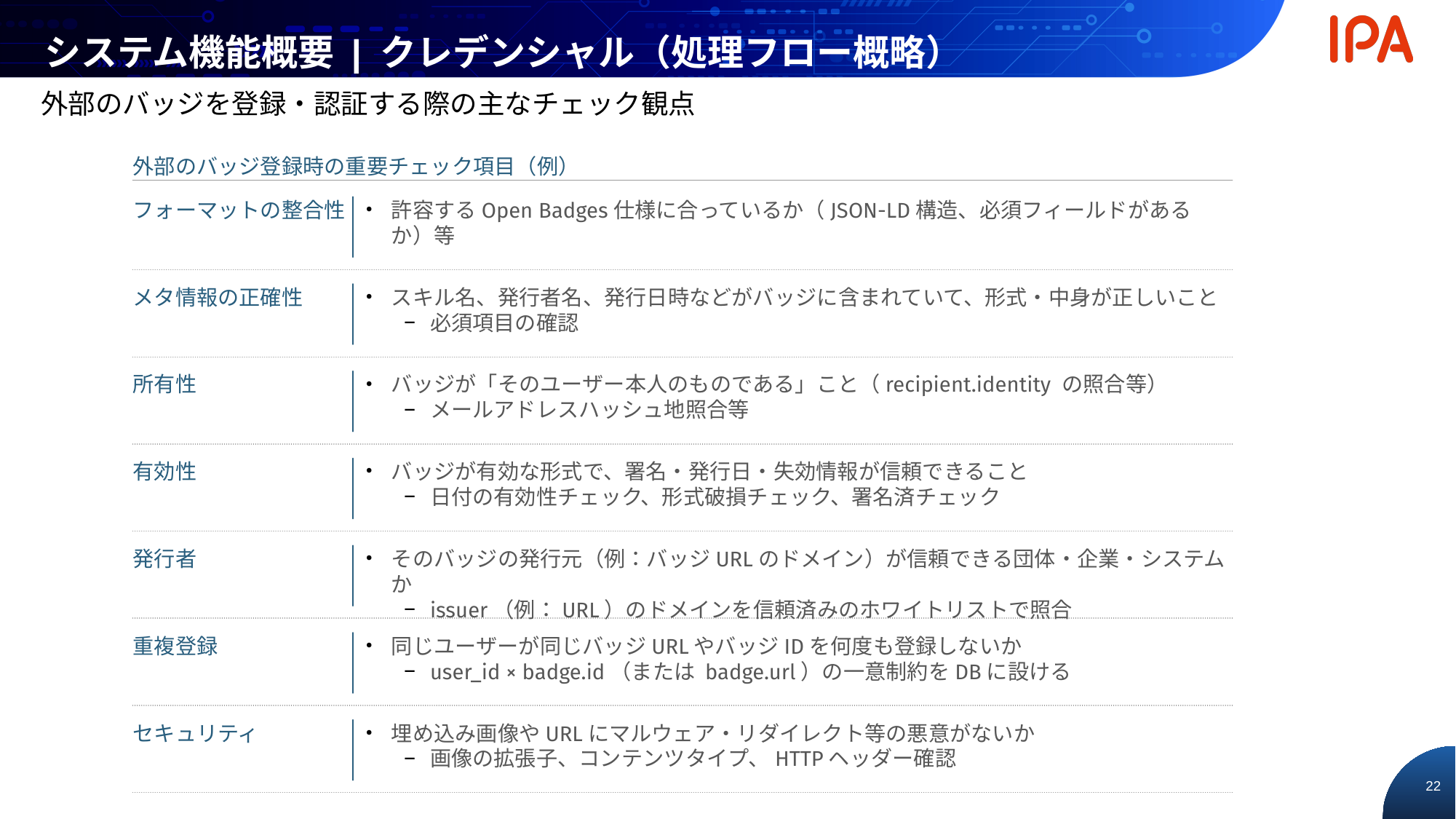

システム機能概要 | クレデンシャル（処理フロー概略）
外部のバッジを登録・認証する際の主なチェック観点
外部のバッジ登録時の重要チェック項目（例）
フォーマットの整合性
許容するOpen Badges仕様に合っているか（JSON-LD構造、必須フィールドがあるか）等
メタ情報の正確性
スキル名、発行者名、発行日時などがバッジに含まれていて、形式・中身が正しいこと
必須項目の確認
所有性
バッジが「そのユーザー本人のものである」こと（recipient.identity の照合等）
メールアドレスハッシュ地照合等
有効性
バッジが有効な形式で、署名・発行日・失効情報が信頼できること
日付の有効性チェック、形式破損チェック、署名済チェック
発行者
そのバッジの発行元（例：バッジURLのドメイン）が信頼できる団体・企業・システムか
issuer（例：URL）のドメインを信頼済みのホワイトリストで照合

重複登録
同じユーザーが同じバッジURLやバッジIDを何度も登録しないか
user_id × badge.id（または badge.url）の一意制約をDBに設ける

セキュリティ
埋め込み画像やURLにマルウェア・リダイレクト等の悪意がないか
画像の拡張子、コンテンツタイプ、HTTPヘッダー確認